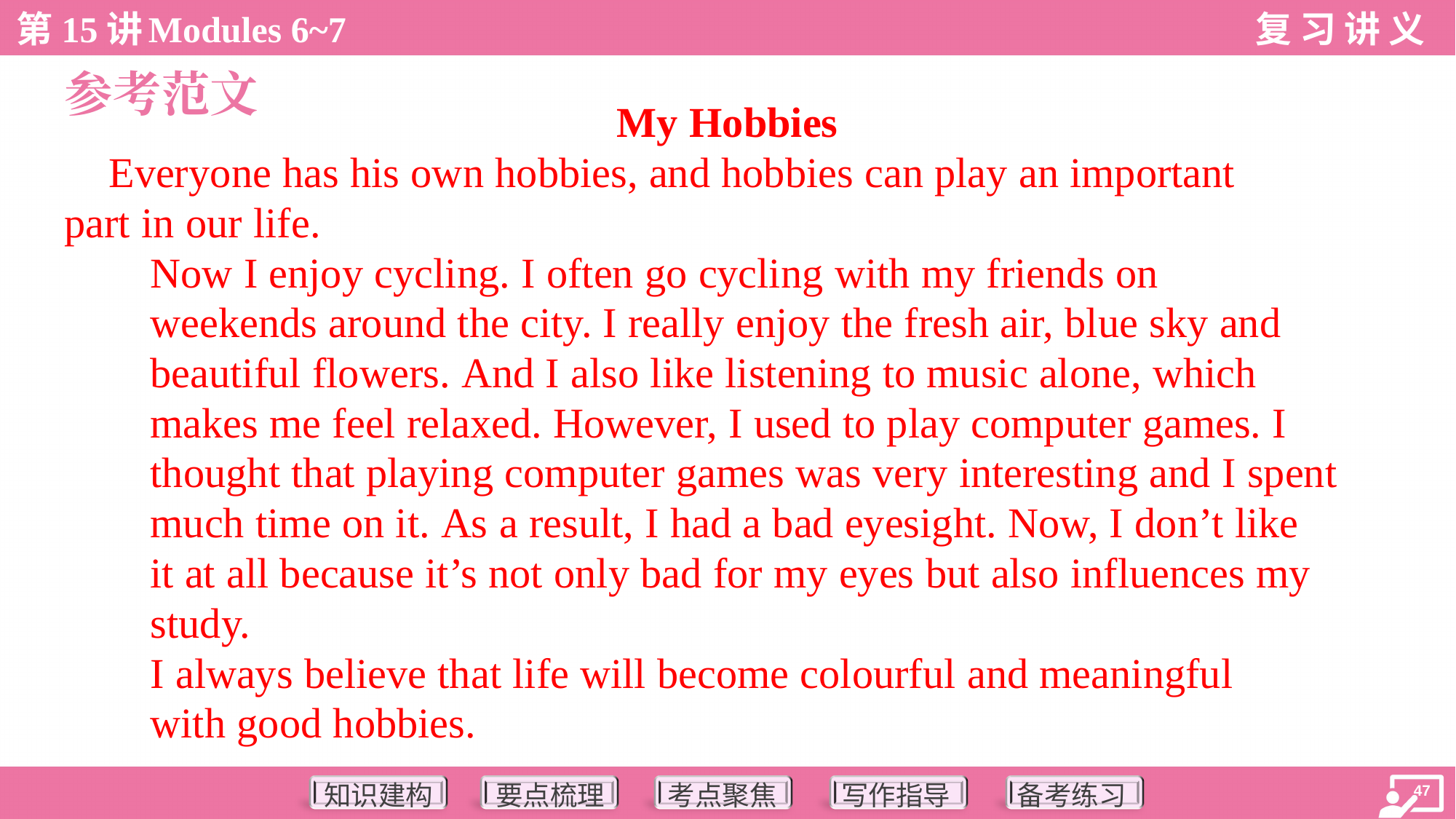

参考范文
My Hobbies
    Everyone has his own hobbies, and hobbies can play an important
part in our life.
Now I enjoy cycling. I often go cycling with my friends on
weekends around the city. I really enjoy the fresh air, blue sky and
beautiful flowers. And I also like listening to music alone, which
makes me feel relaxed. However, I used to play computer games. I
thought that playing computer games was very interesting and I spent
much time on it. As a result, I had a bad eyesight. Now, I don’t like
it at all because it’s not only bad for my eyes but also influences my
study.
I always believe that life will become colourful and meaningful
with good hobbies.